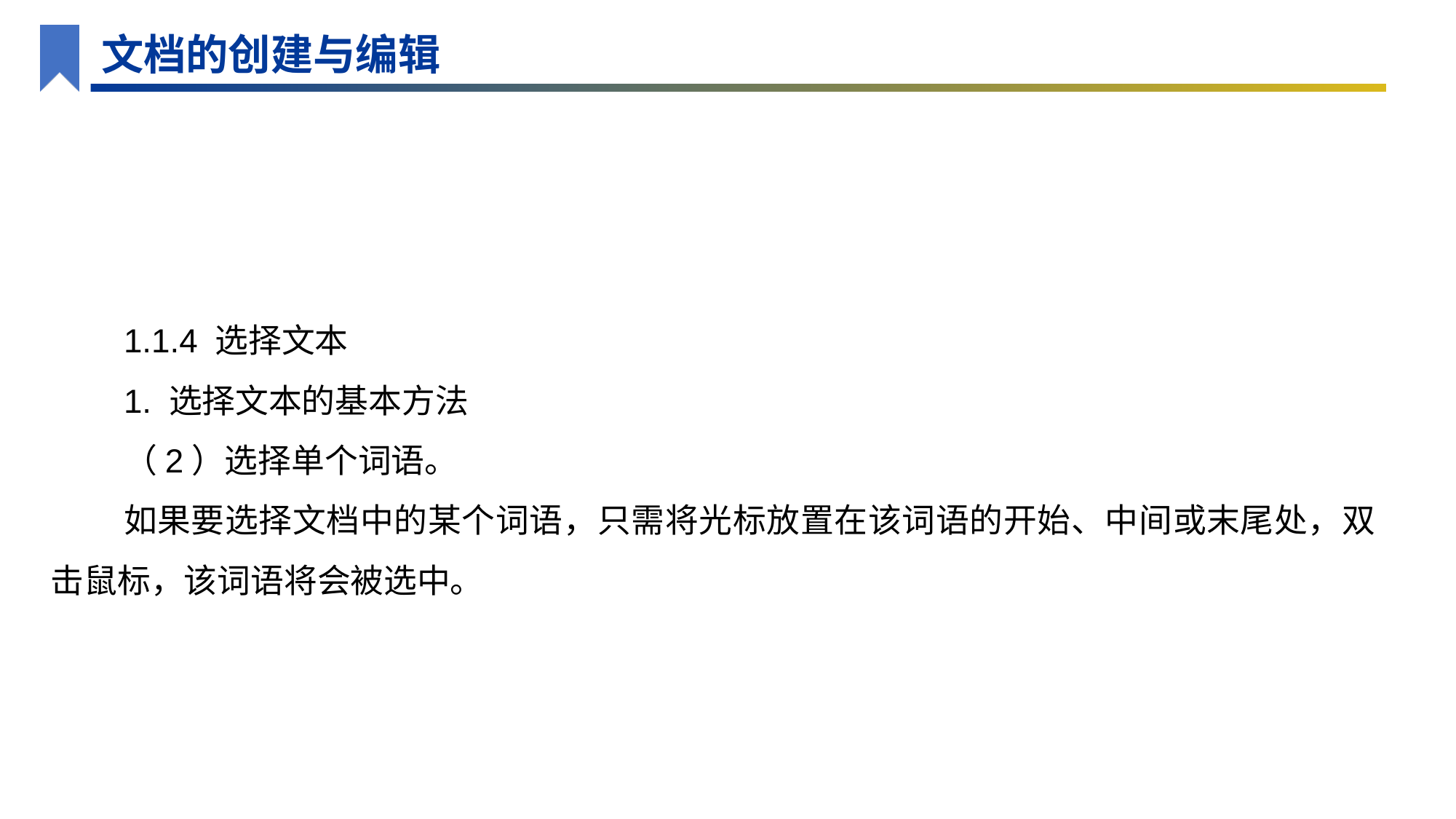

文档的创建与编辑
1.1.4 选择文本
1. 选择文本的基本方法
（2）选择单个词语。
如果要选择文档中的某个词语，只需将光标放置在该词语的开始、中间或末尾处，双击鼠标，该词语将会被选中。